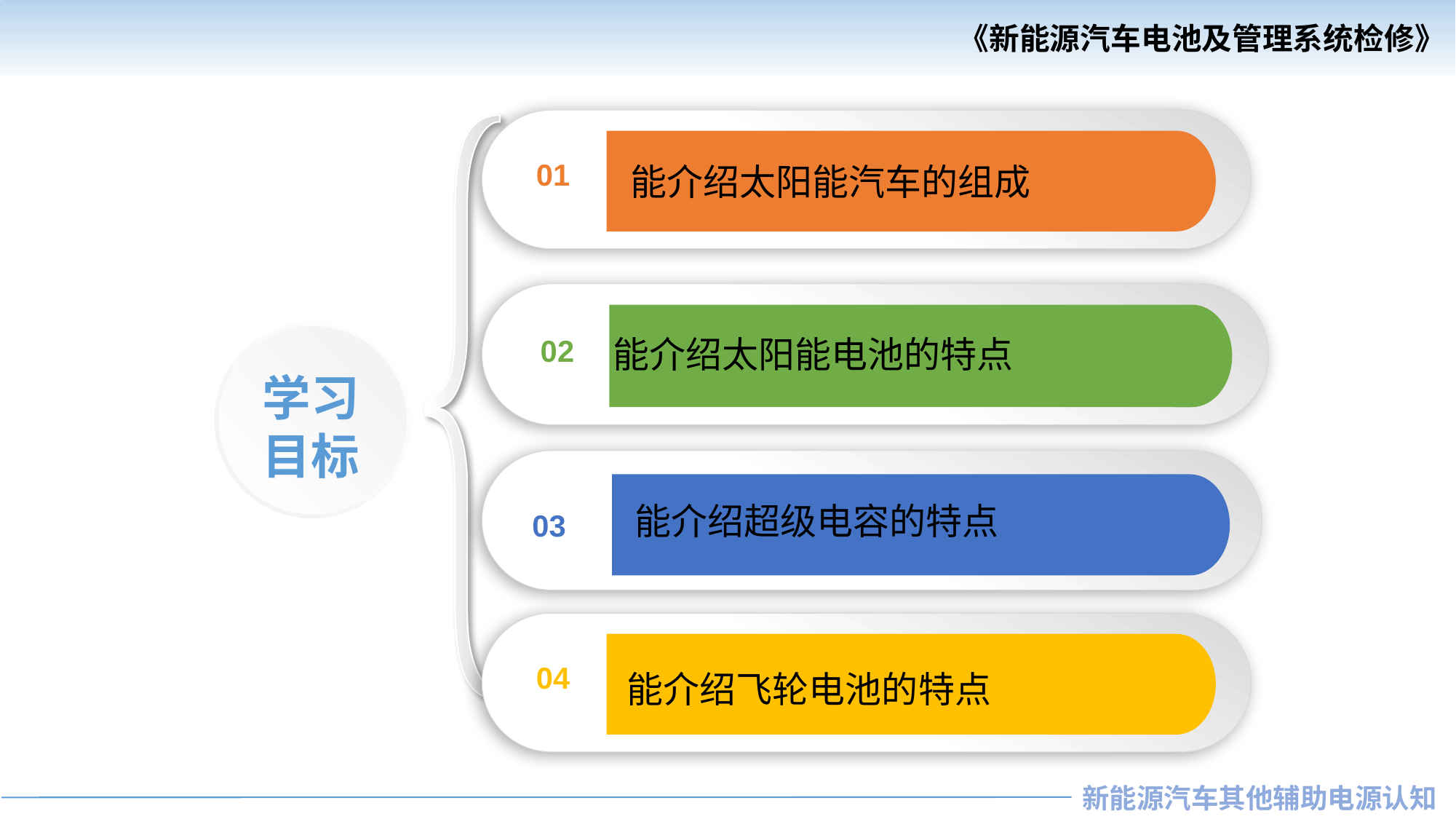

01
 能介绍太阳能汽车的组成

02
能介绍太阳能电池的特点

学习
目标

03
 能介绍超级电容的特点

04
 能介绍飞轮电池的特点